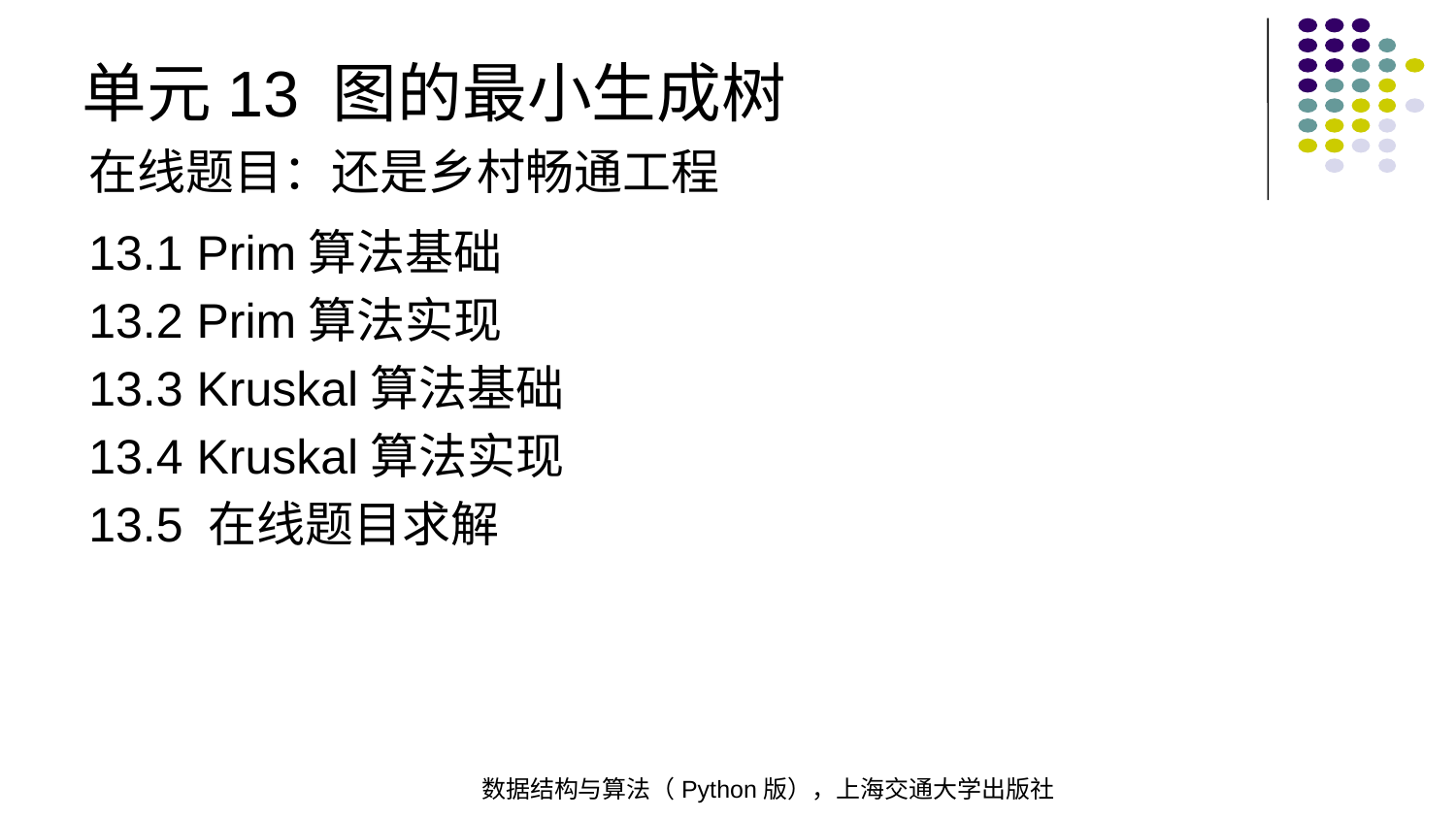

单元13 图的最小生成树
在线题目：还是乡村畅通工程
13.1 Prim算法基础
13.2 Prim算法实现
13.3 Kruskal算法基础
13.4 Kruskal算法实现
13.5 在线题目求解